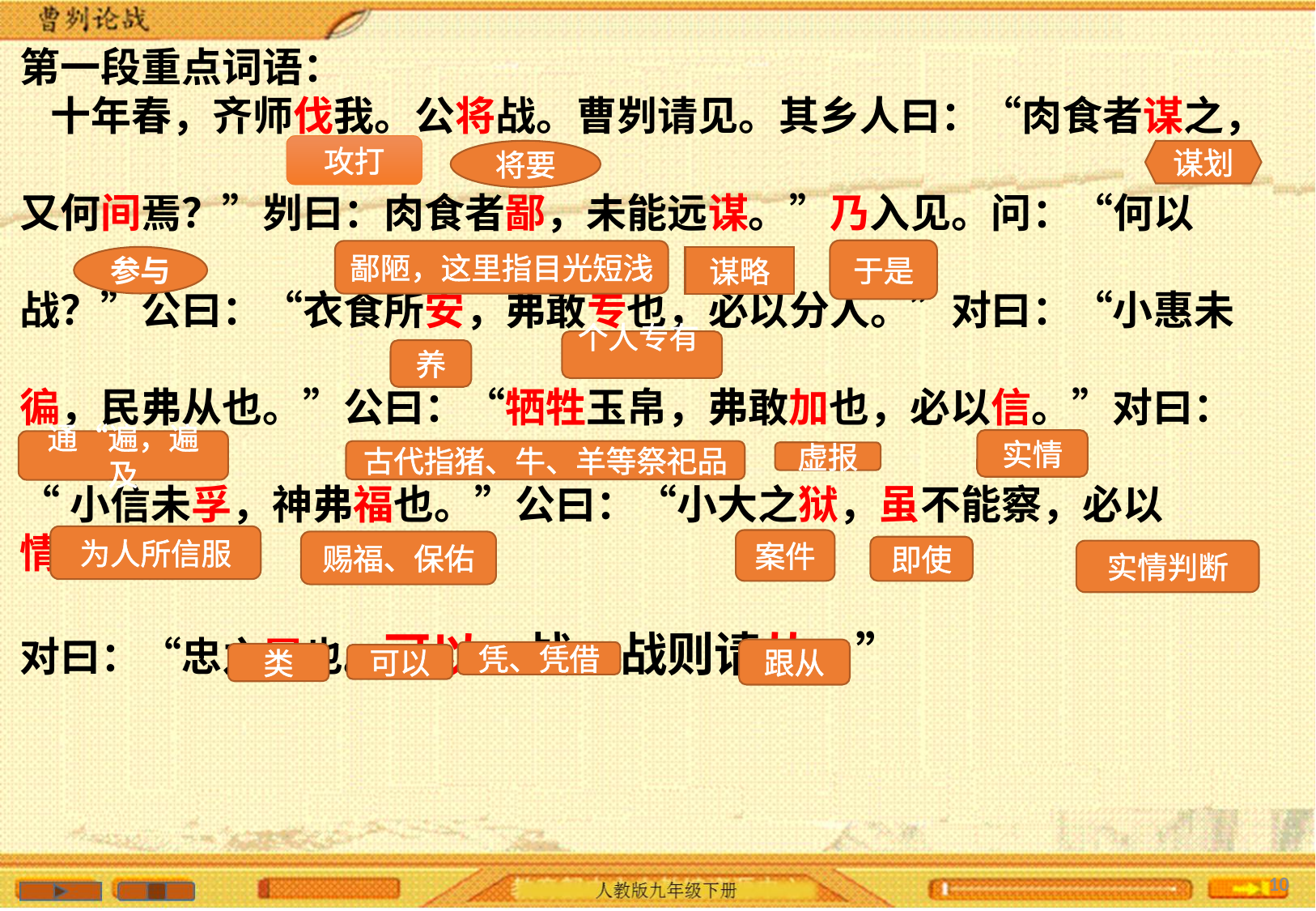

第一段重点词语：
    十年春，齐师伐我。公将战。曹刿请见。其乡人曰：“肉食者谋之，

又何间焉？”刿曰：肉食者鄙，未能远谋。”乃入见。问：“何以

战？”公曰：“衣食所安，弗敢专也，必以分人。”对曰：“小惠未

徧，民弗从也。”公曰：“牺牲玉帛，弗敢加也，必以信。”对曰：

“小信未孚，神弗福也。”公曰：“小大之狱，虽不能察，必以情。”

对曰：“忠之属也。可以一战。战则请从。”

攻打
将要
谋划
于是
鄙陋，这里指目光短浅
参与
谋略
个人专有
养
实情
通“遍，遍及
古代指猪、牛、羊等祭祀品
虚报
为人所信服
案件
赐福、保佑
即使
实情判断
跟从
凭、凭借
类
可以
10